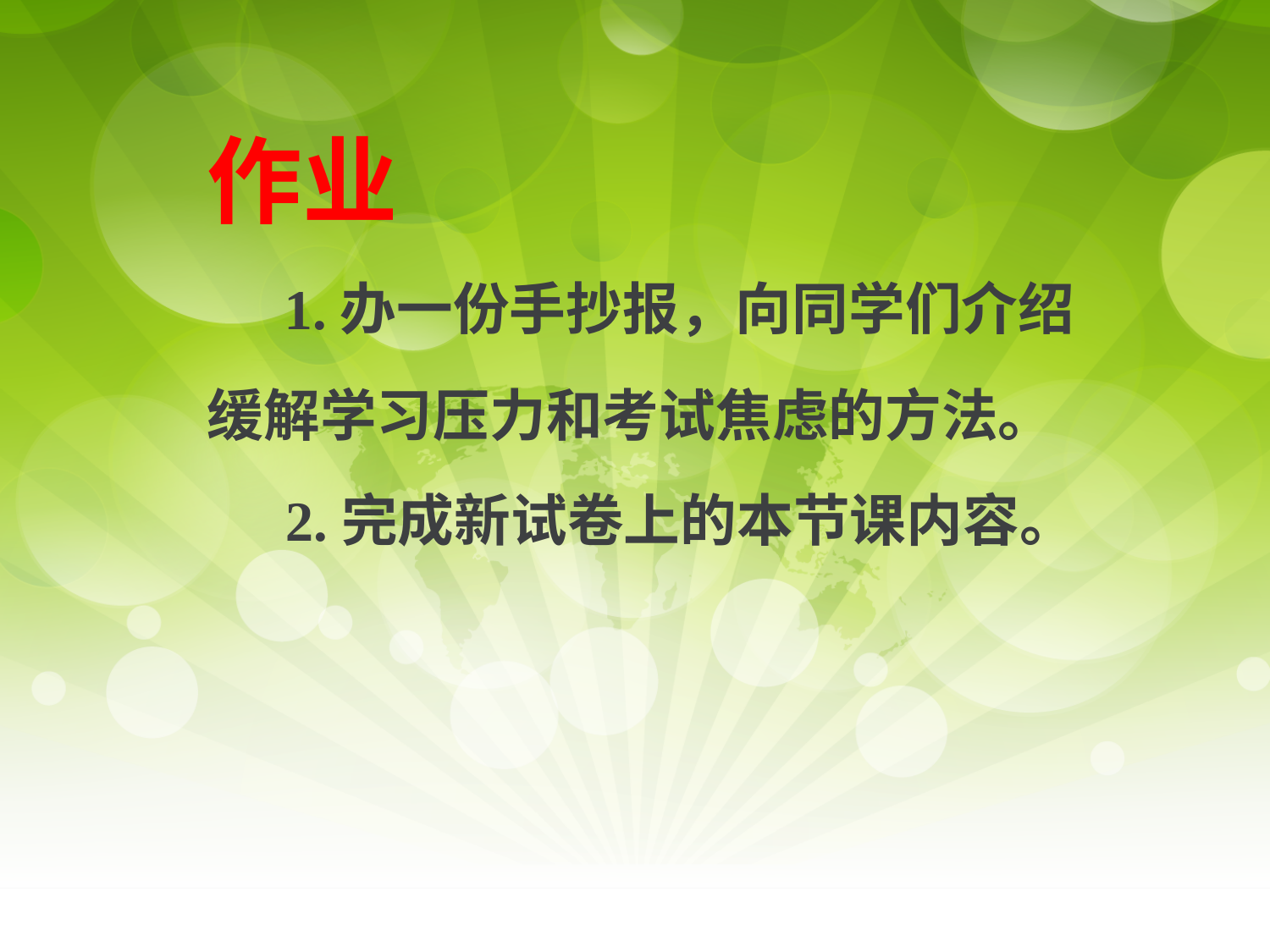

# 作业 1.办一份手抄报，向同学们介绍缓解学习压力和考试焦虑的方法。 2.完成新试卷上的本节课内容。